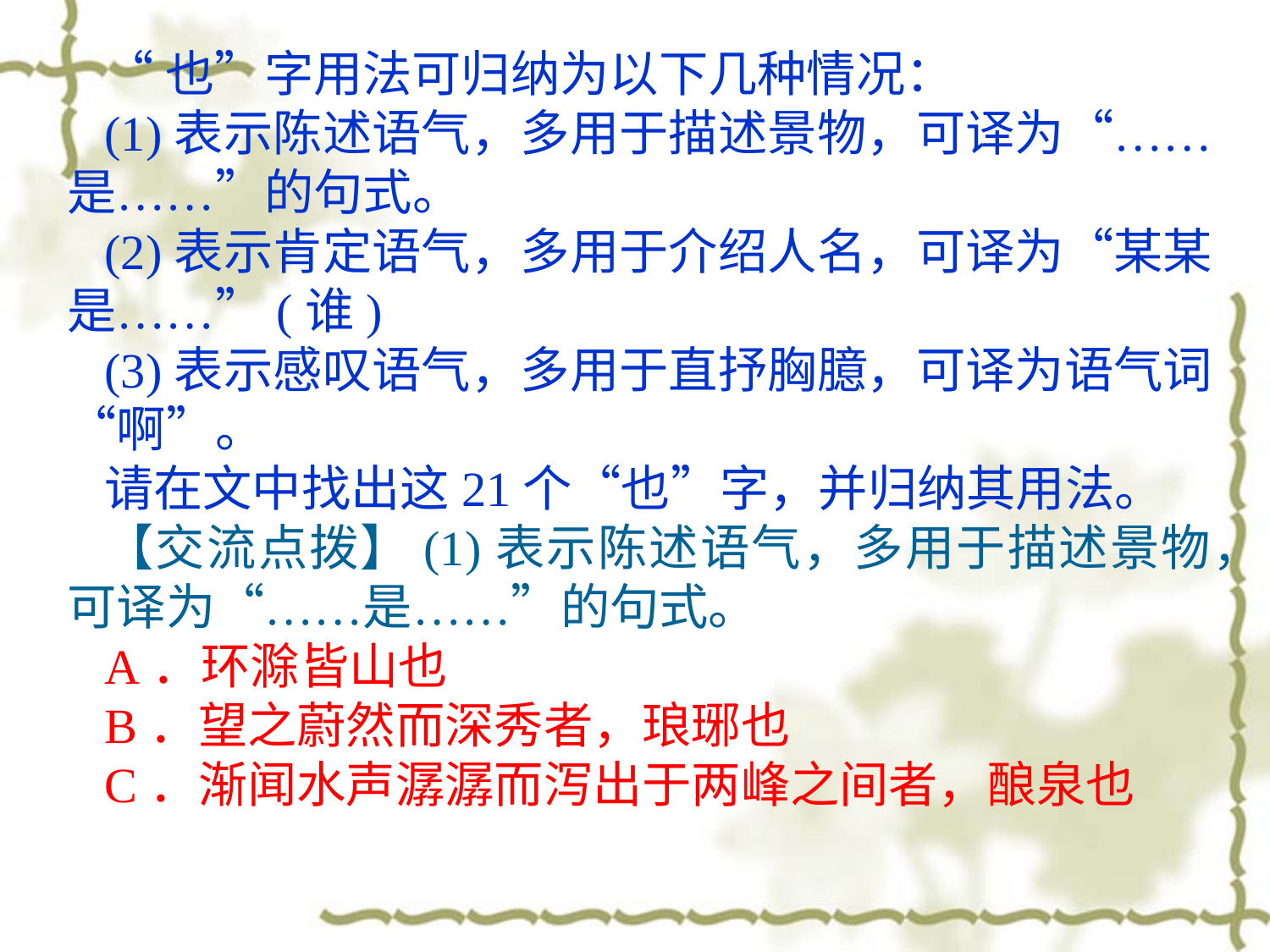

“也”字用法可归纳为以下几种情况：
(1)表示陈述语气，多用于描述景物，可译为“……是……”的句式。
(2)表示肯定语气，多用于介绍人名，可译为“某某是……”(谁)
(3)表示感叹语气，多用于直抒胸臆，可译为语气词“啊”。
请在文中找出这21个“也”字，并归纳其用法。
【交流点拨】(1)表示陈述语气，多用于描述景物，可译为“……是……”的句式。
A．环滁皆山也
B．望之蔚然而深秀者，琅琊也
C．渐闻水声潺潺而泻出于两峰之间者，酿泉也